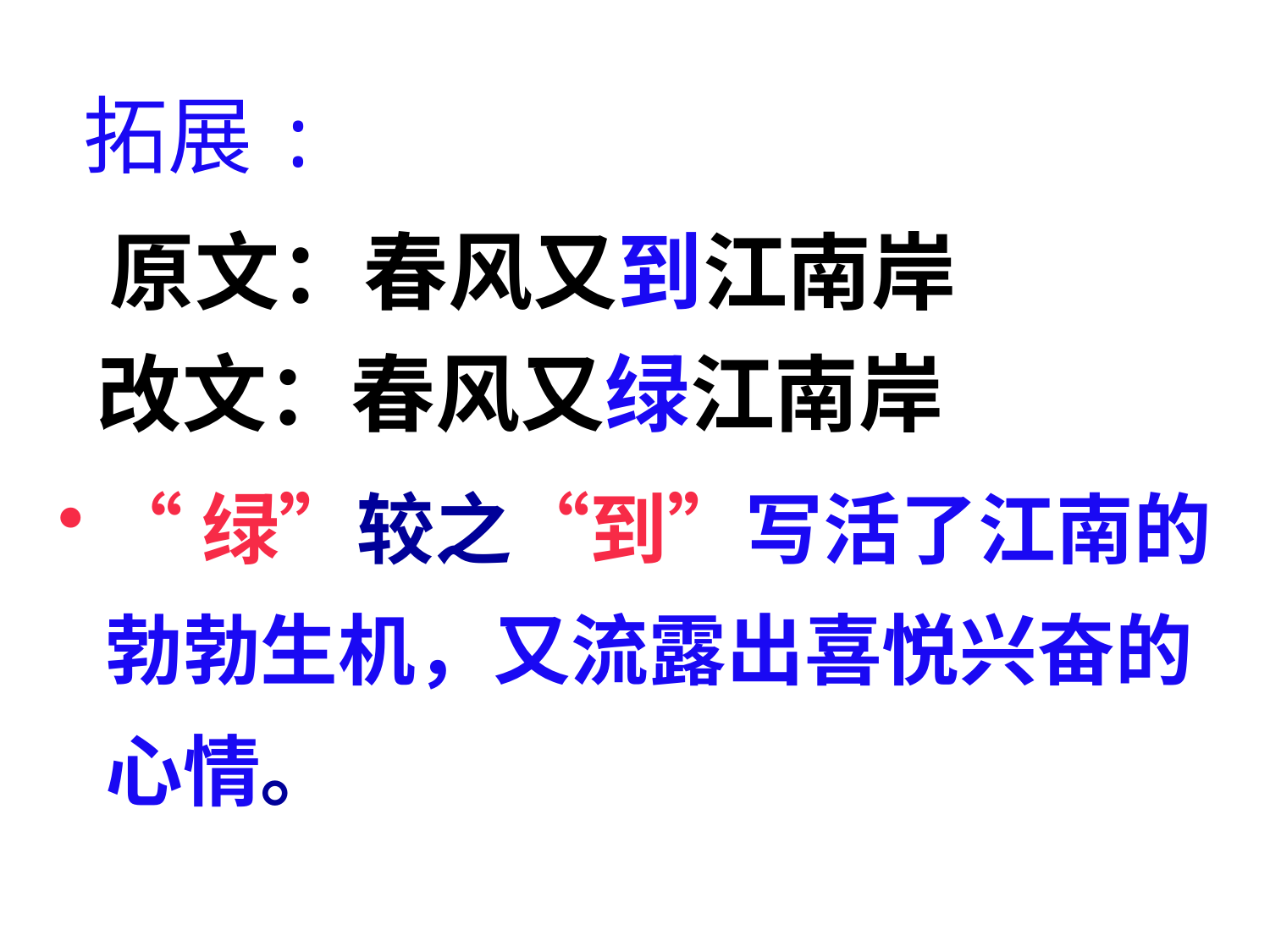

拓展:
# 原文：春风又到江南岸 　改文：春风又绿江南岸
“绿”较之“到”写活了江南的勃勃生机，又流露出喜悦兴奋的心情。